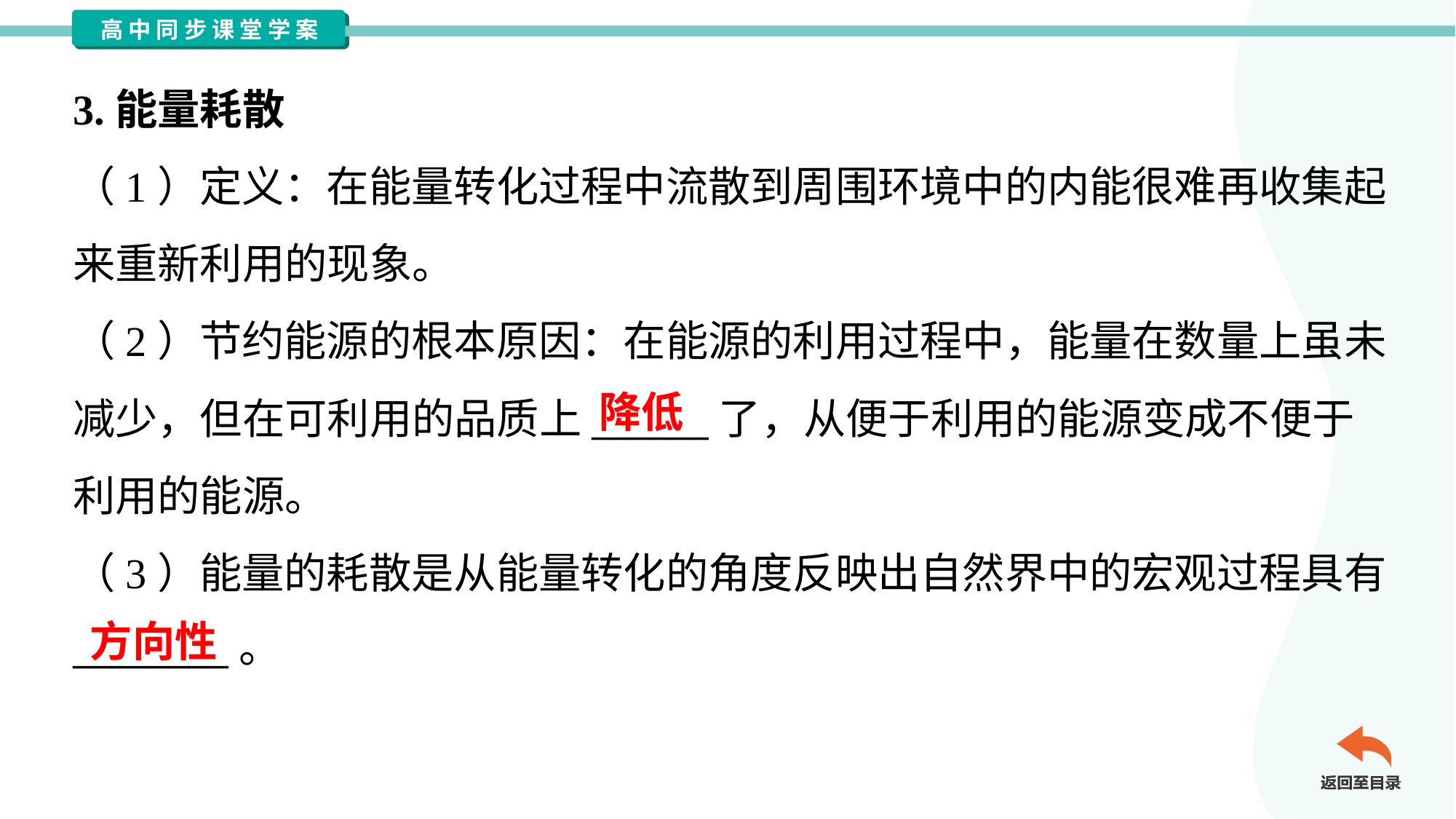

3.能量耗散
（1）定义：在能量转化过程中流散到周围环境中的内能很难再收集起
来重新利用的现象。
（2）节约能源的根本原因：在能源的利用过程中，能量在数量上虽未
减少，但在可利用的品质上______了，从便于利用的能源变成不便于
利用的能源。
（3）能量的耗散是从能量转化的角度反映出自然界中的宏观过程具有
________。
降低
方向性